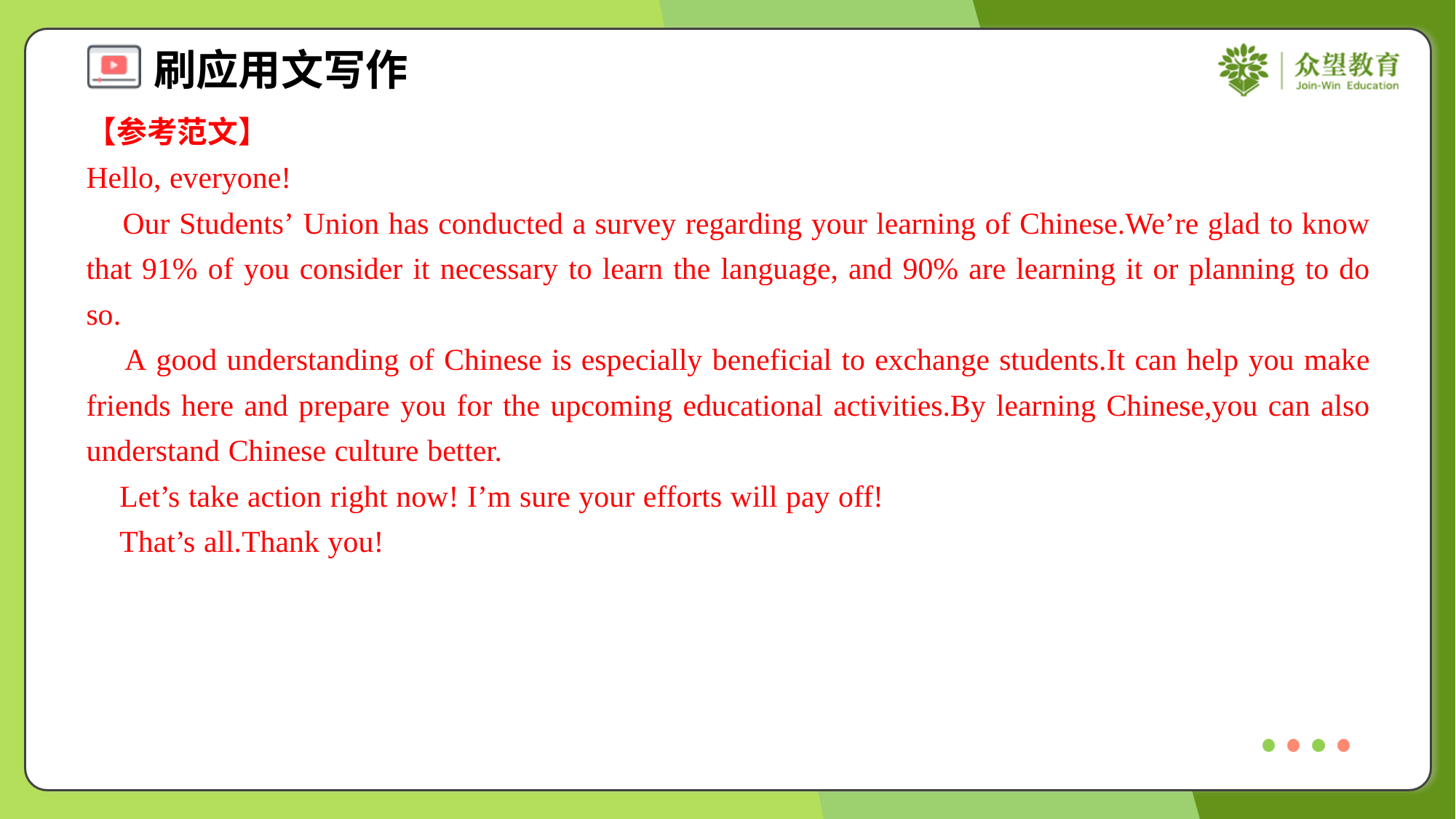

【参考范文】
Hello, everyone!
    Our Students’ Union has conducted a survey regarding your learning of Chinese.We’re glad to know that 91% of you consider it necessary to learn the language, and 90% are learning it or planning to do so.
    A good understanding of Chinese is especially beneficial to exchange students.It can help you make friends here and prepare you for the upcoming educational activities.By learning Chinese,you can also understand Chinese culture better.
    Let’s take action right now! I’m sure your efforts will pay off!
    That’s all.Thank you!